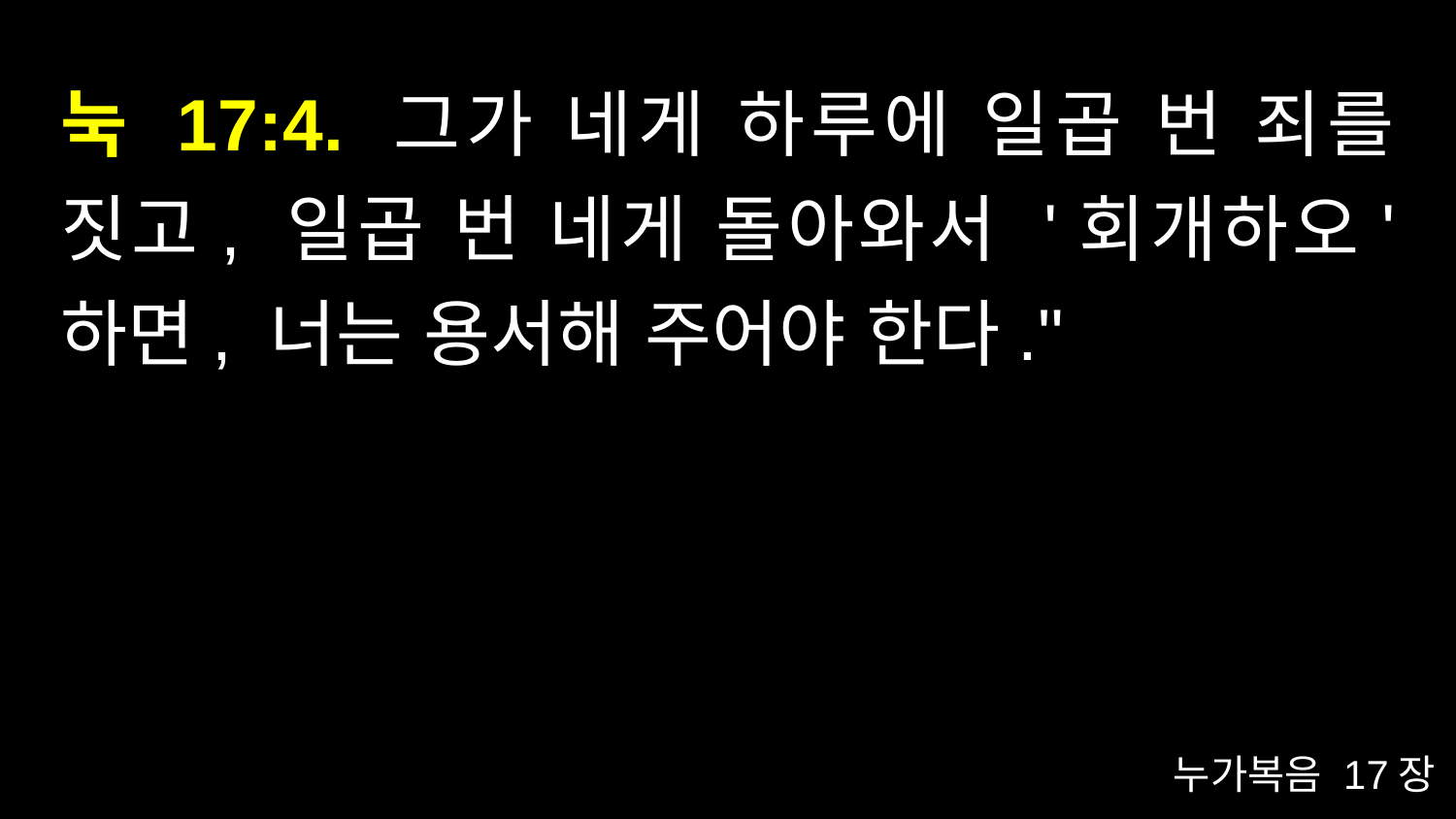

# 눅 17:4. 그가 네게 하루에 일곱 번 죄를 짓고, 일곱 번 네게 돌아와서 '회개하오' 하면, 너는 용서해 주어야 한다."
누가복음 17장